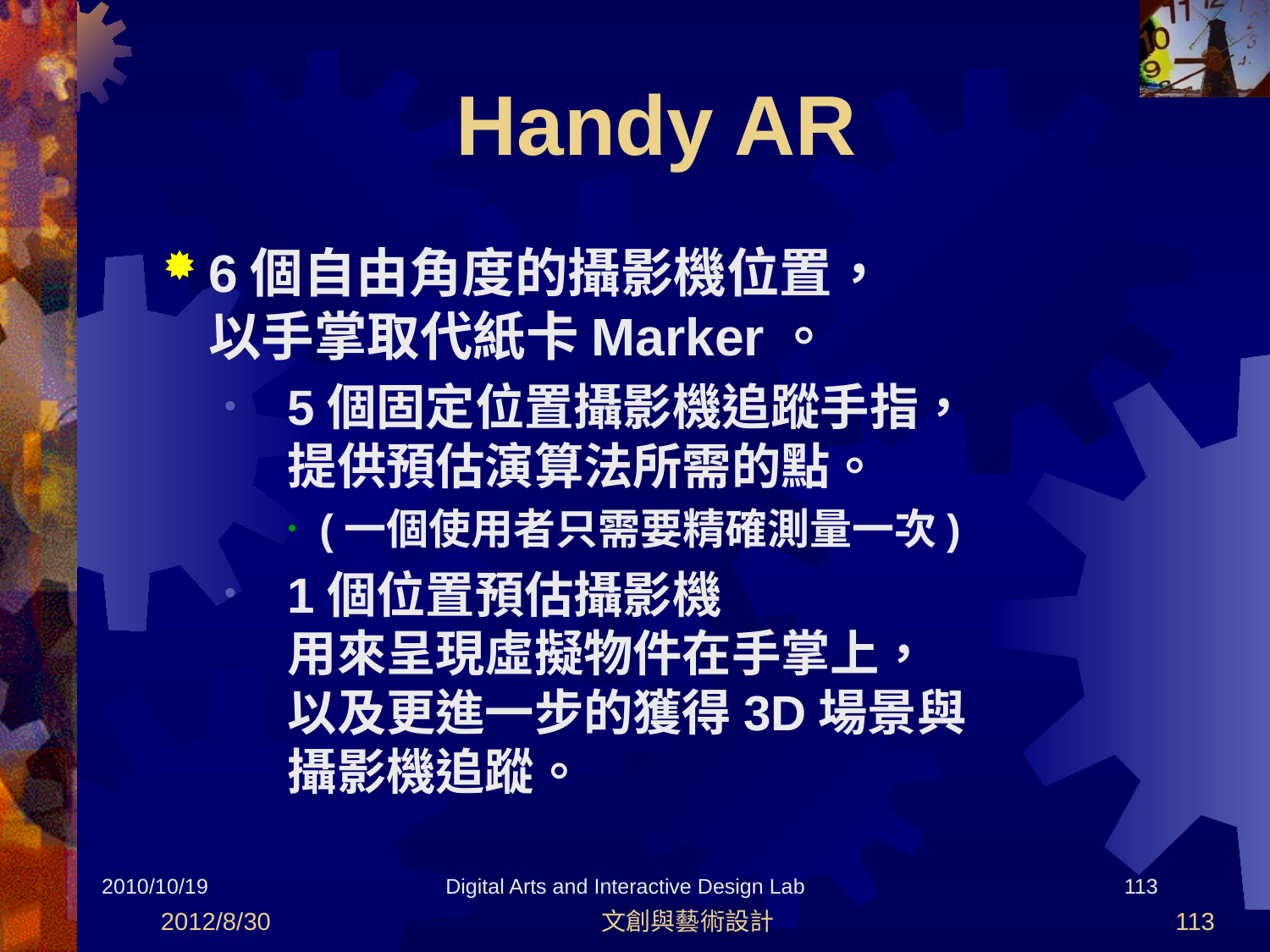

6個自由角度的攝影機位置，
以手掌取代紙卡Marker。
5個固定位置攝影機追蹤手指，
提供預估演算法所需的點。
(一個使用者只需要精確測量一次)
1個位置預估攝影機
用來呈現虛擬物件在手掌上，
以及更進一步的獲得3D場景與
攝影機追蹤。

Handy AR
2010/10/19
Digital Arts and Interactive Design Lab
113
2012/8/30
文創與藝術設計
113